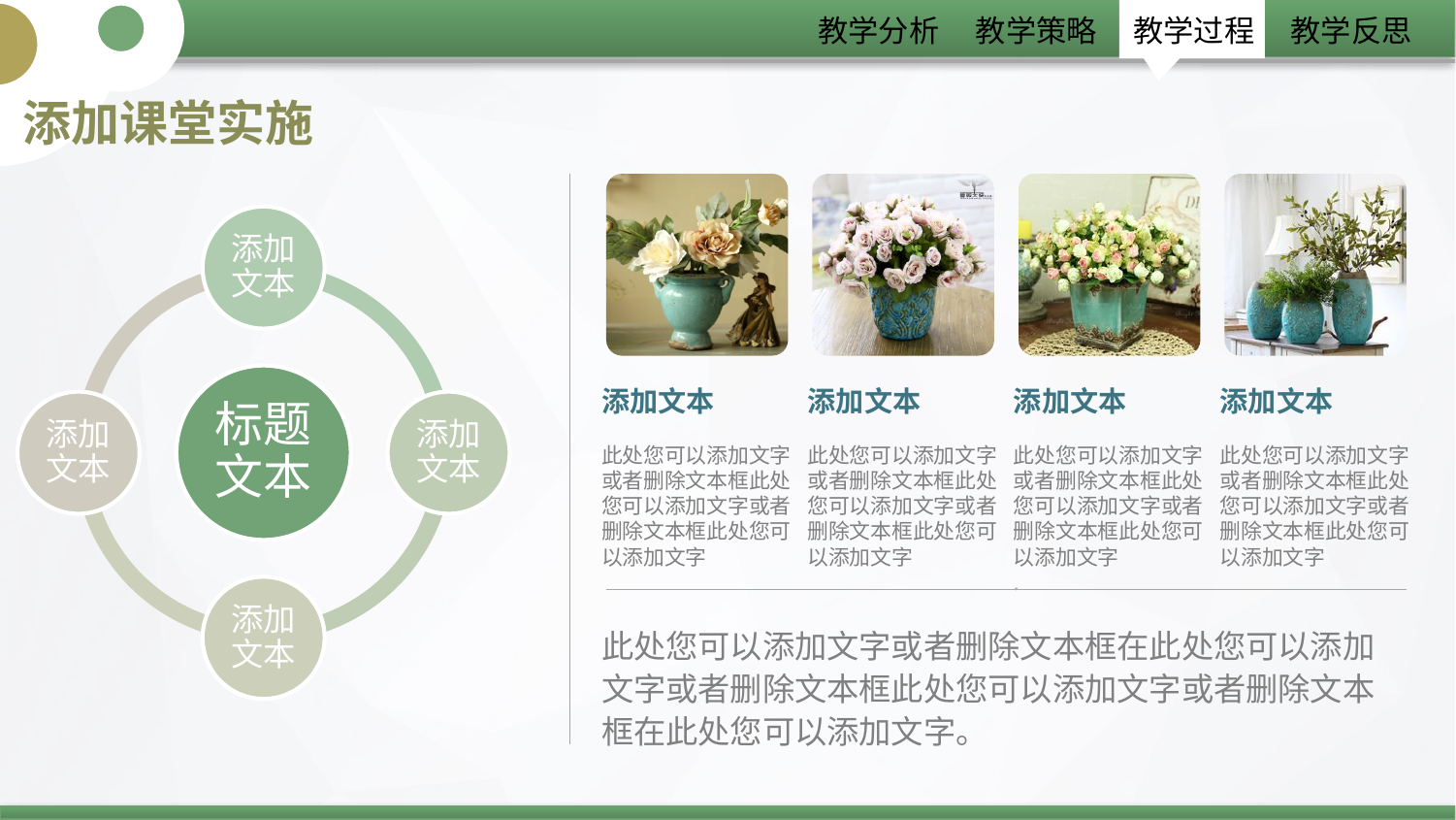

添加课堂实施

添加文本

标题文本
添加文本

此处您可以添加文字或者删除文本框此处您可以添加文字或者删除文本框此处您可以添加文字
添加文本

此处您可以添加文字或者删除文本框此处您可以添加文字或者删除文本框此处您可以添加文字
添加文本

此处您可以添加文字或者删除文本框此处您可以添加文字或者删除文本框此处您可以添加文字
.
添加文本

此处您可以添加文字或者删除文本框此处您可以添加文字或者删除文本框此处您可以添加文字
添加文本
添加文本
添加文本
此处您可以添加文字或者删除文本框在此处您可以添加文字或者删除文本框此处您可以添加文字或者删除文本框在此处您可以添加文字。